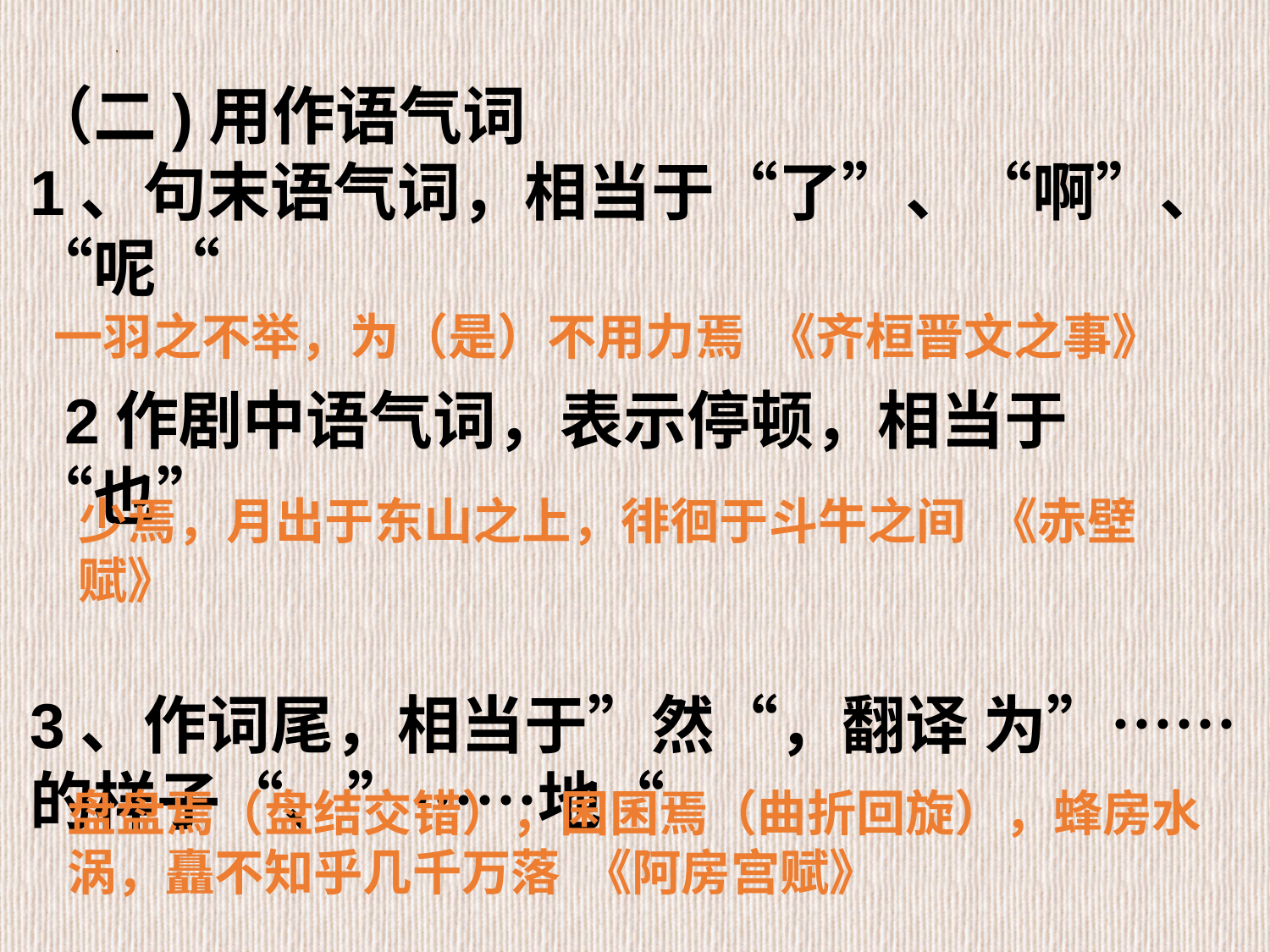

（二)用作语气词
1、句末语气词，相当于“了”、“啊”、“呢“

  2作剧中语气词，表示停顿，相当于“也”

3、作词尾，相当于”然“，翻译 为”……的样子“、”……地“

一羽之不举，为（是）不用力焉  《齐桓晋文之事》

少焉，月出于东山之上，徘徊于斗牛之间  《赤壁赋》
盘盘焉（盘结交错），囷囷焉（曲折回旋），蜂房水涡，矗不知乎几千万落  《阿房宫赋》